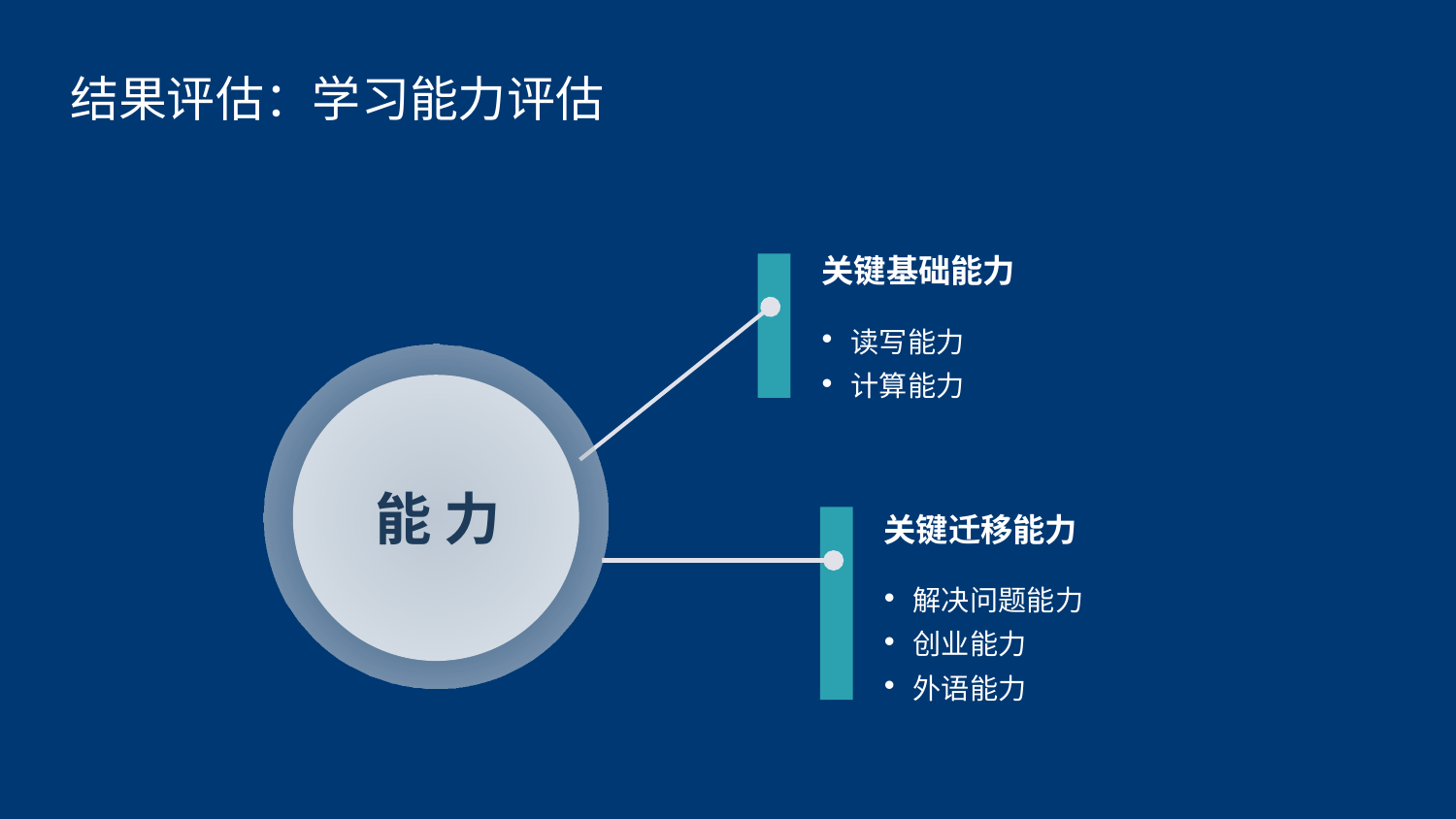

结果评估：学习能力评估
关键基础能力
读写能力
计算能力

能 力
关键迁移能力
解决问题能力
创业能力
外语能力